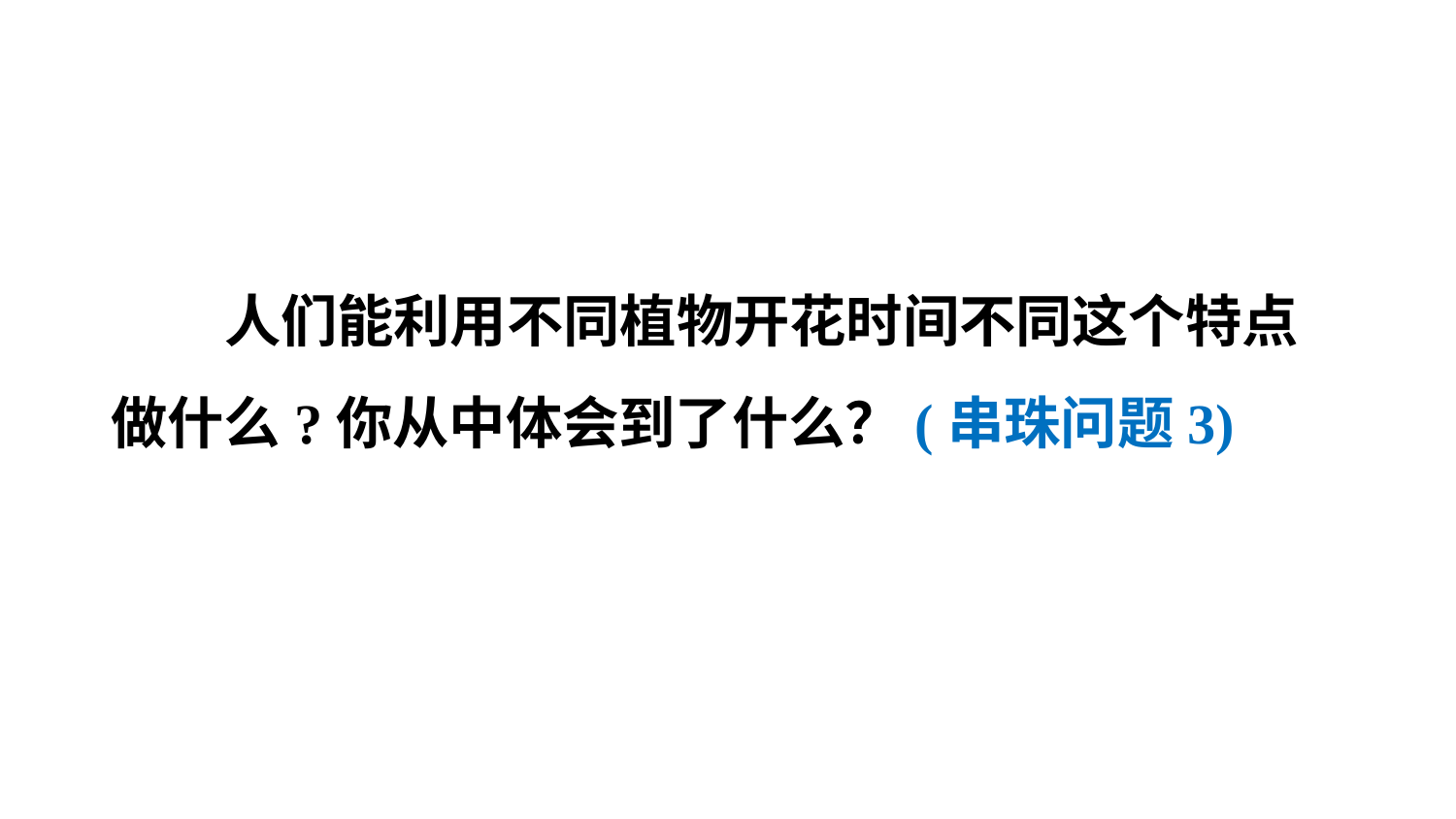

人们能利用不同植物开花时间不同这个特点做什么?你从中体会到了什么？(串珠问题3)